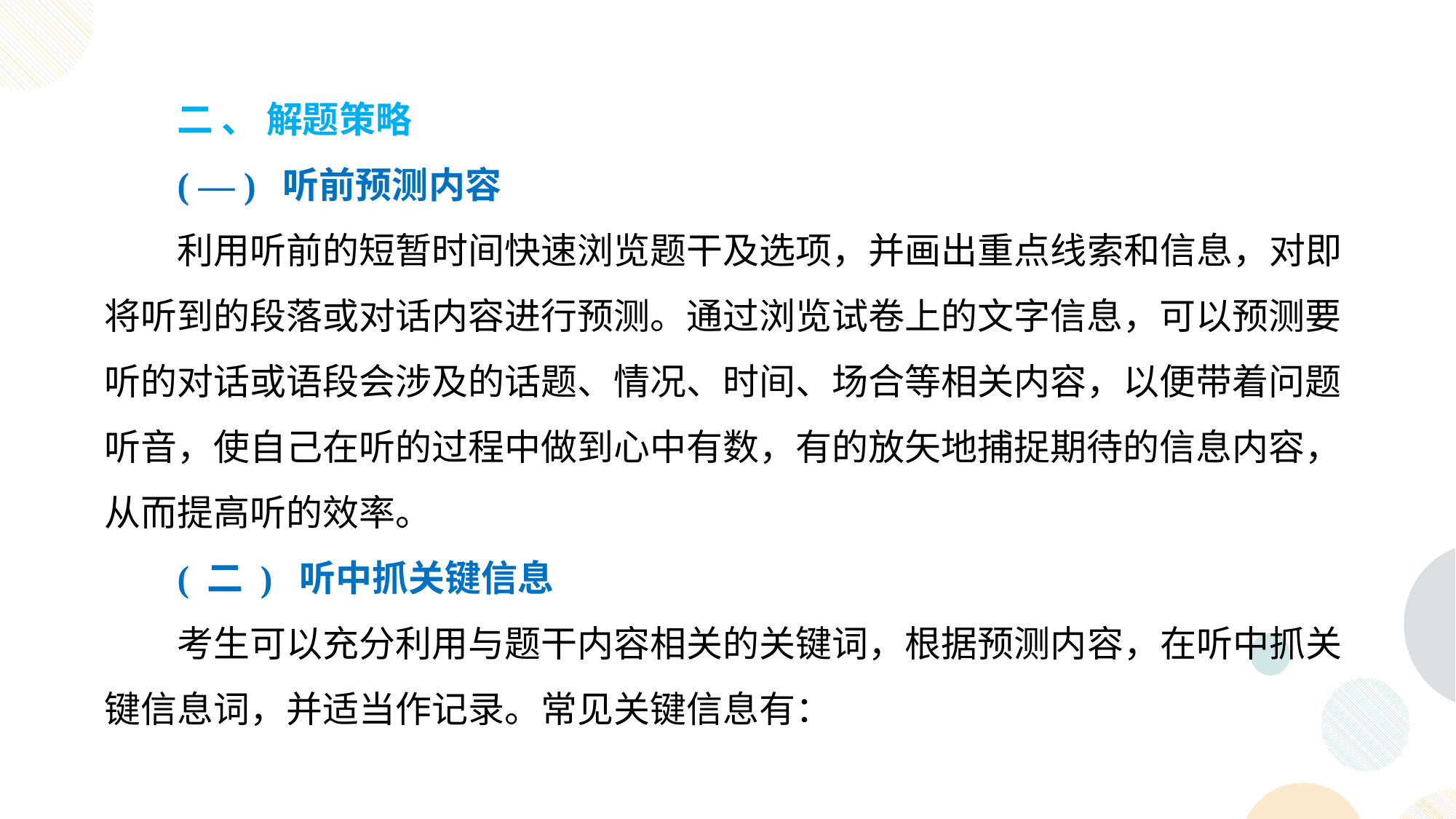

二 、 解题策略
( — )  听前预测内容
利用听前的短暂时间快速浏览题干及选项，并画出重点线索和信息，对即将听到的段落或对话内容进行预测。通过浏览试卷上的文字信息，可以预测要听的对话或语段会涉及的话题、情况、时间、场合等相关内容，以便带着问题听音，使自己在听的过程中做到心中有数，有的放矢地捕捉期待的信息内容，从而提高听的效率。
( 二 )  听中抓关键信息
考生可以充分利用与题干内容相关的关键词，根据预测内容，在听中抓关键信息词，并适当作记录。常见关键信息有：